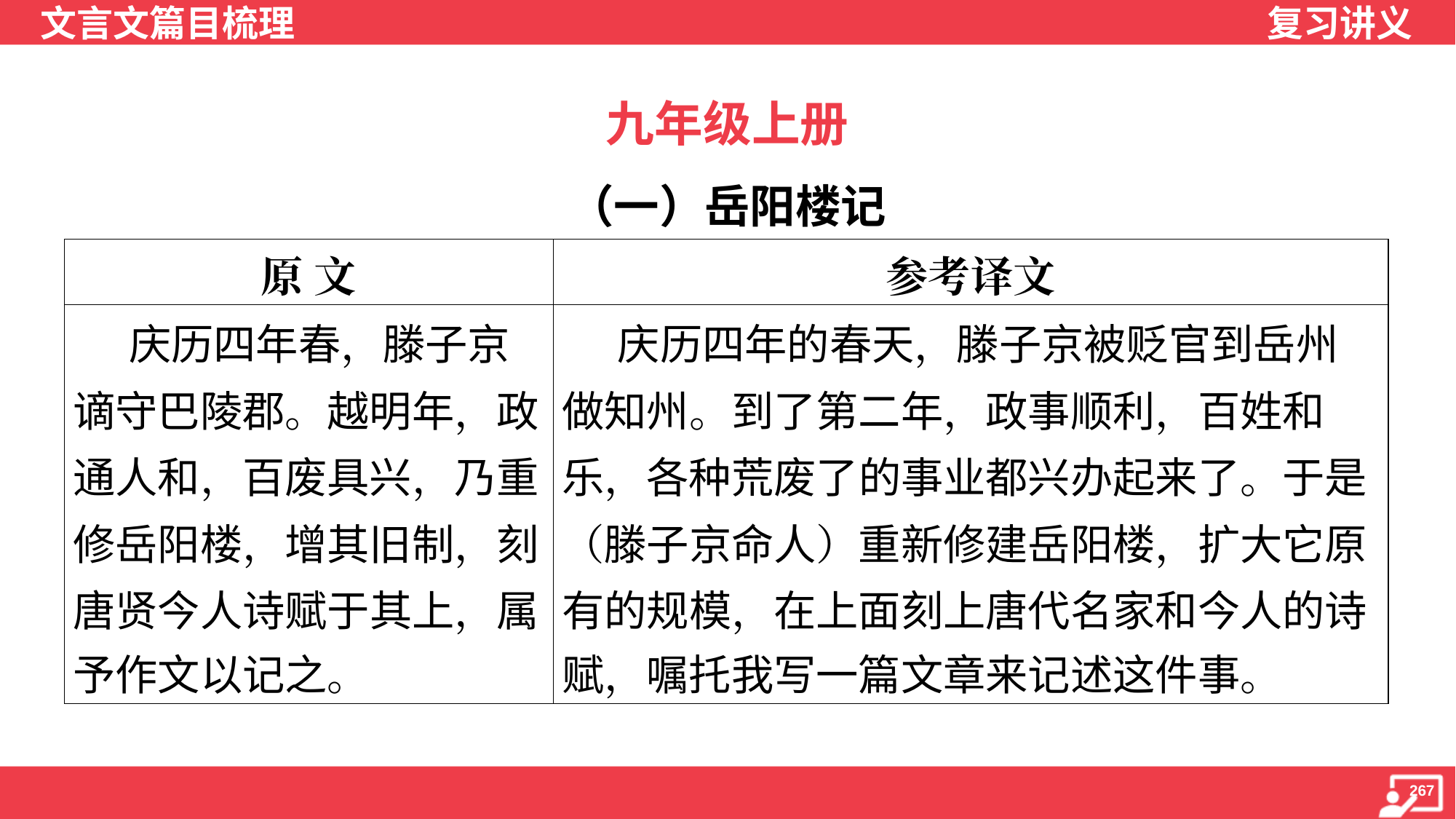

九年级上册
（一）岳阳楼记
| 原 文 | 参考译文 |
| --- | --- |
| 庆历四年春，滕子京 谪守巴陵郡。越明年，政 通人和，百废具兴，乃重 修岳阳楼，增其旧制，刻 唐贤今人诗赋于其上，属 予作文以记之。 | 庆历四年的春天，滕子京被贬官到岳州 做知州。到了第二年，政事顺利，百姓和 乐，各种荒废了的事业都兴办起来了。于是 （滕子京命人）重新修建岳阳楼，扩大它原 有的规模，在上面刻上唐代名家和今人的诗 赋，嘱托我写一篇文章来记述这件事。 |